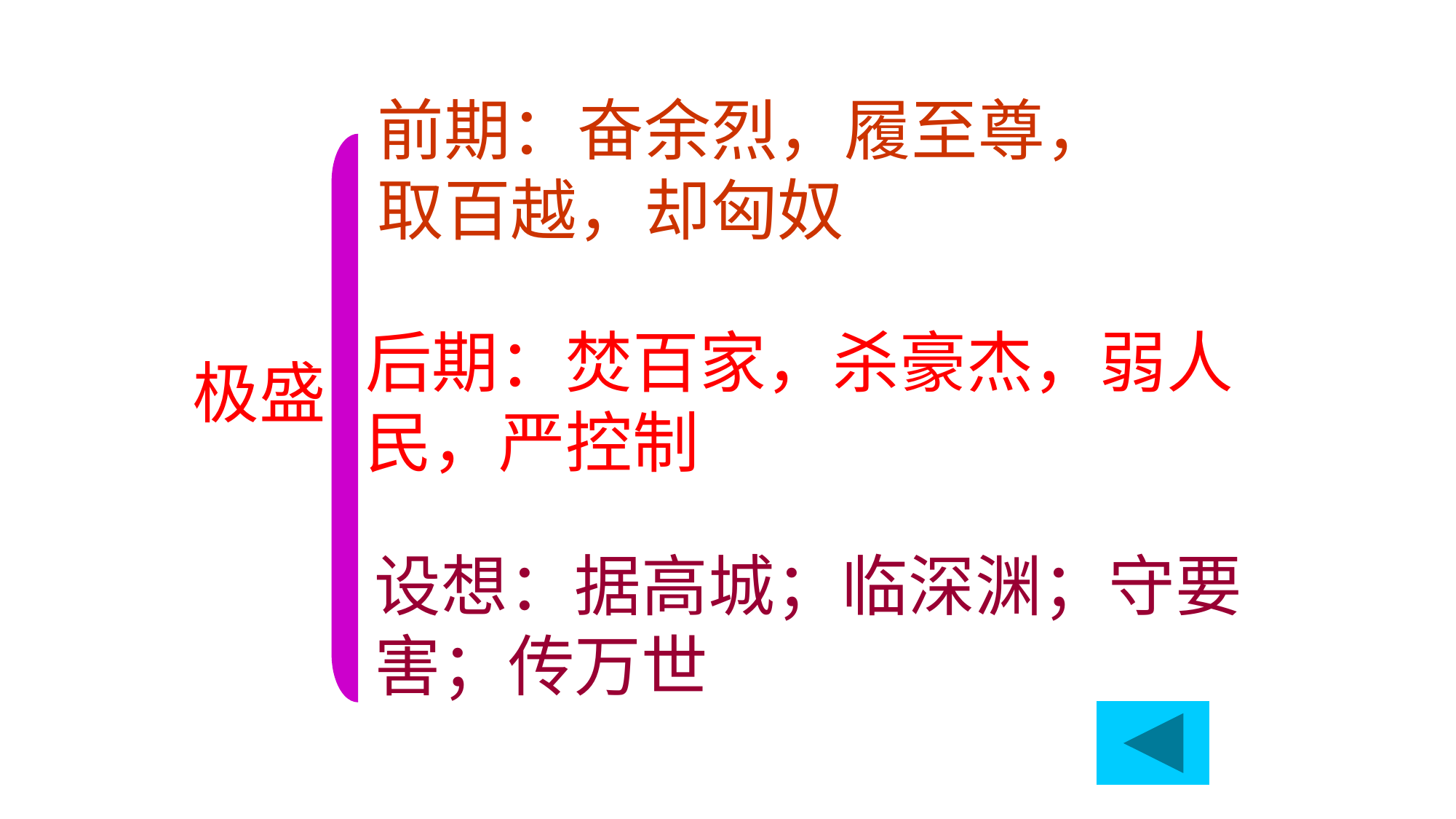

前期：奋余烈，履至尊，取百越，却匈奴

后期：焚百家，杀豪杰，弱人民，严控制
极盛
设想：据高城；临深渊；守要害；传万世